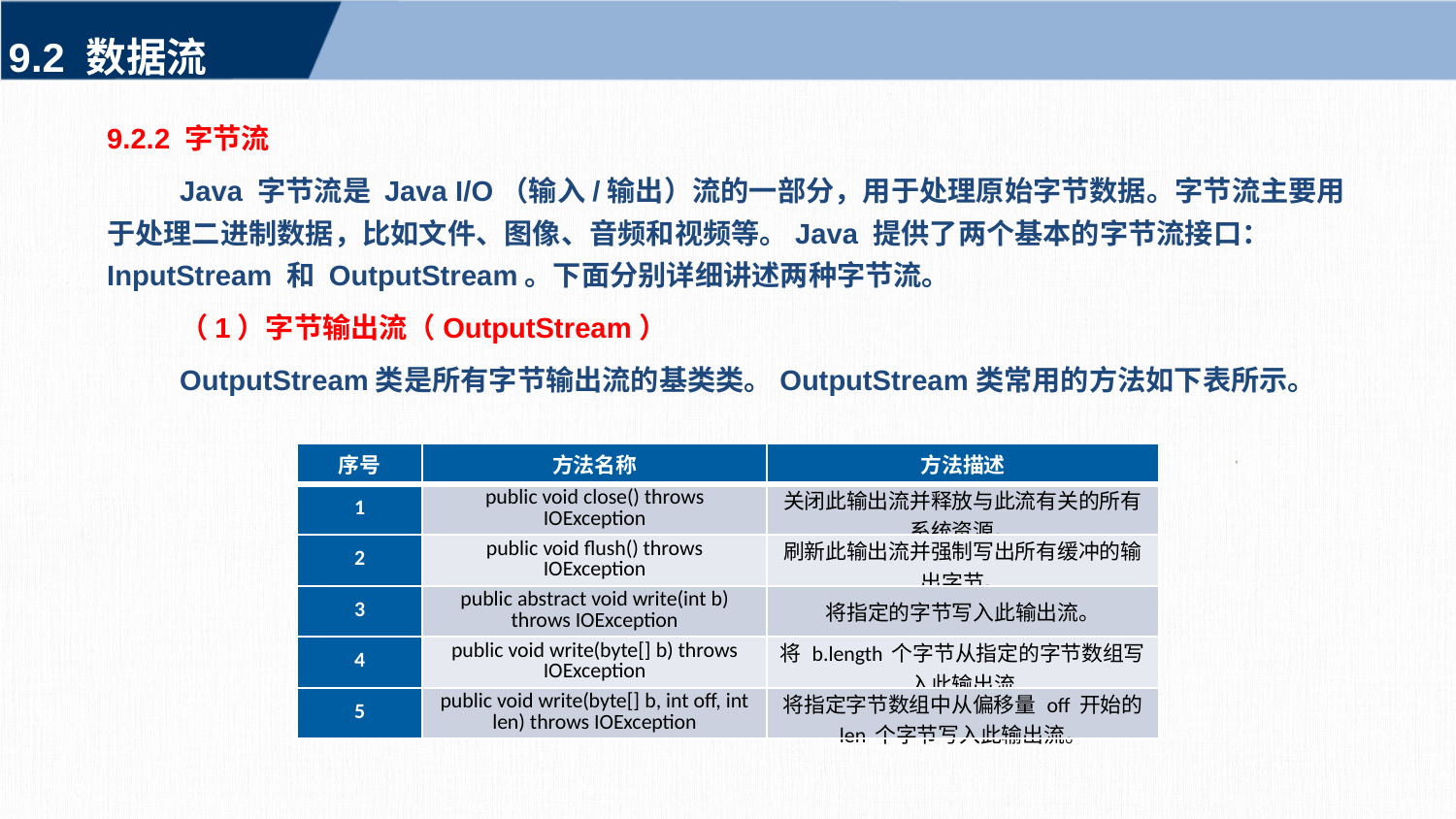

9.2 数据流

9.2.2 字节流
Java 字节流是 Java I/O（输入/输出）流的一部分，用于处理原始字节数据。字节流主要用于处理二进制数据，比如文件、图像、音频和视频等。Java 提供了两个基本的字节流接口：InputStream 和 OutputStream。下面分别详细讲述两种字节流。
（1）字节输出流（OutputStream）
OutputStream类是所有字节输出流的基类类。OutputStream类常用的方法如下表所示。
| 序号 | 方法名称 | 方法描述 |
| --- | --- | --- |
| 1 | public void close() throws IOException | 关闭此输出流并释放与此流有关的所有系统资源。 |
| 2 | public void flush() throws IOException | 刷新此输出流并强制写出所有缓冲的输出字节。 |
| 3 | public abstract void write(int b) throws IOException | 将指定的字节写入此输出流。 |
| 4 | public void write(byte[] b) throws IOException | 将 b.length 个字节从指定的字节数组写入此输出流 |
| 5 | public void write(byte[] b, int off, int len) throws IOException | 将指定字节数组中从偏移量 off 开始的 len 个字节写入此输出流。 |